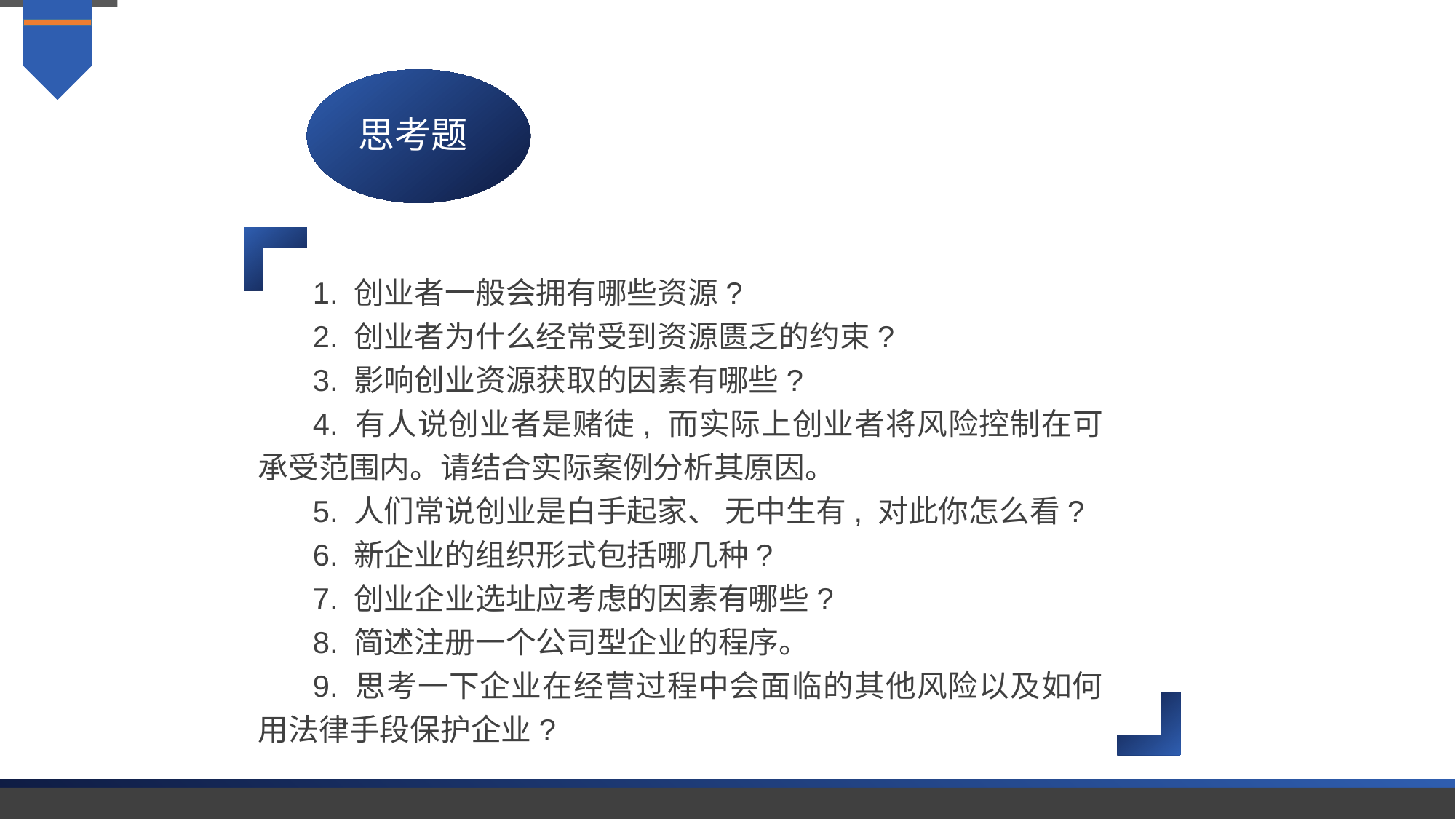

思考题

1. 创业者一般会拥有哪些资源?
2. 创业者为什么经常受到资源匮乏的约束?
3. 影响创业资源获取的因素有哪些?
4. 有人说创业者是赌徒, 而实际上创业者将风险控制在可承受范围内。请结合实际案例分析其原因。
5. 人们常说创业是白手起家、 无中生有, 对此你怎么看?
6. 新企业的组织形式包括哪几种?
7. 创业企业选址应考虑的因素有哪些?
8. 简述注册一个公司型企业的程序。
9. 思考一下企业在经营过程中会面临的其他风险以及如何用法律手段保护企业?